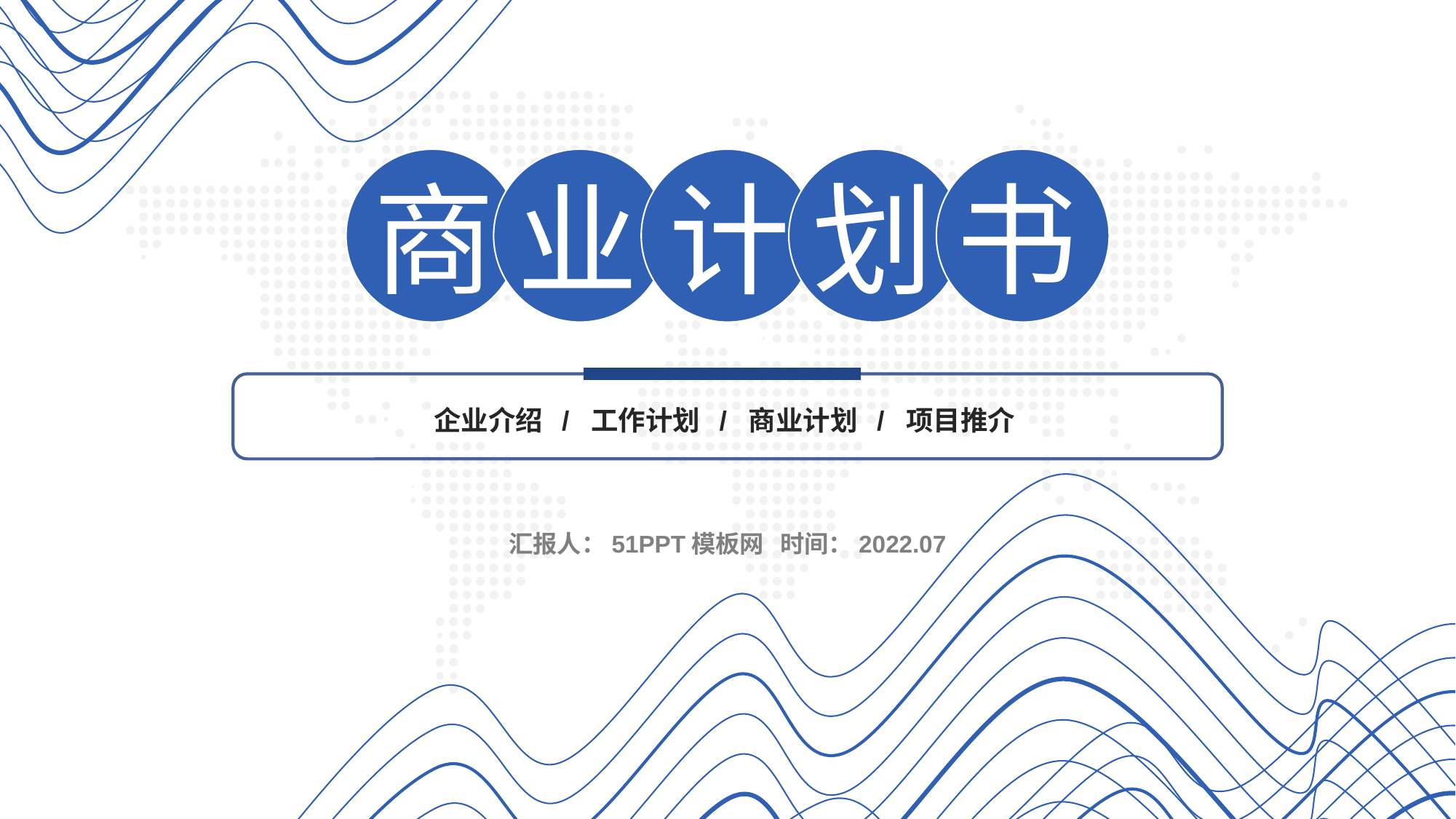

商

业

计

划

书

企业介绍  /  工作计划  /  商业计划  /  项目推介

汇报人：51PPT模板网   时间：2022.07